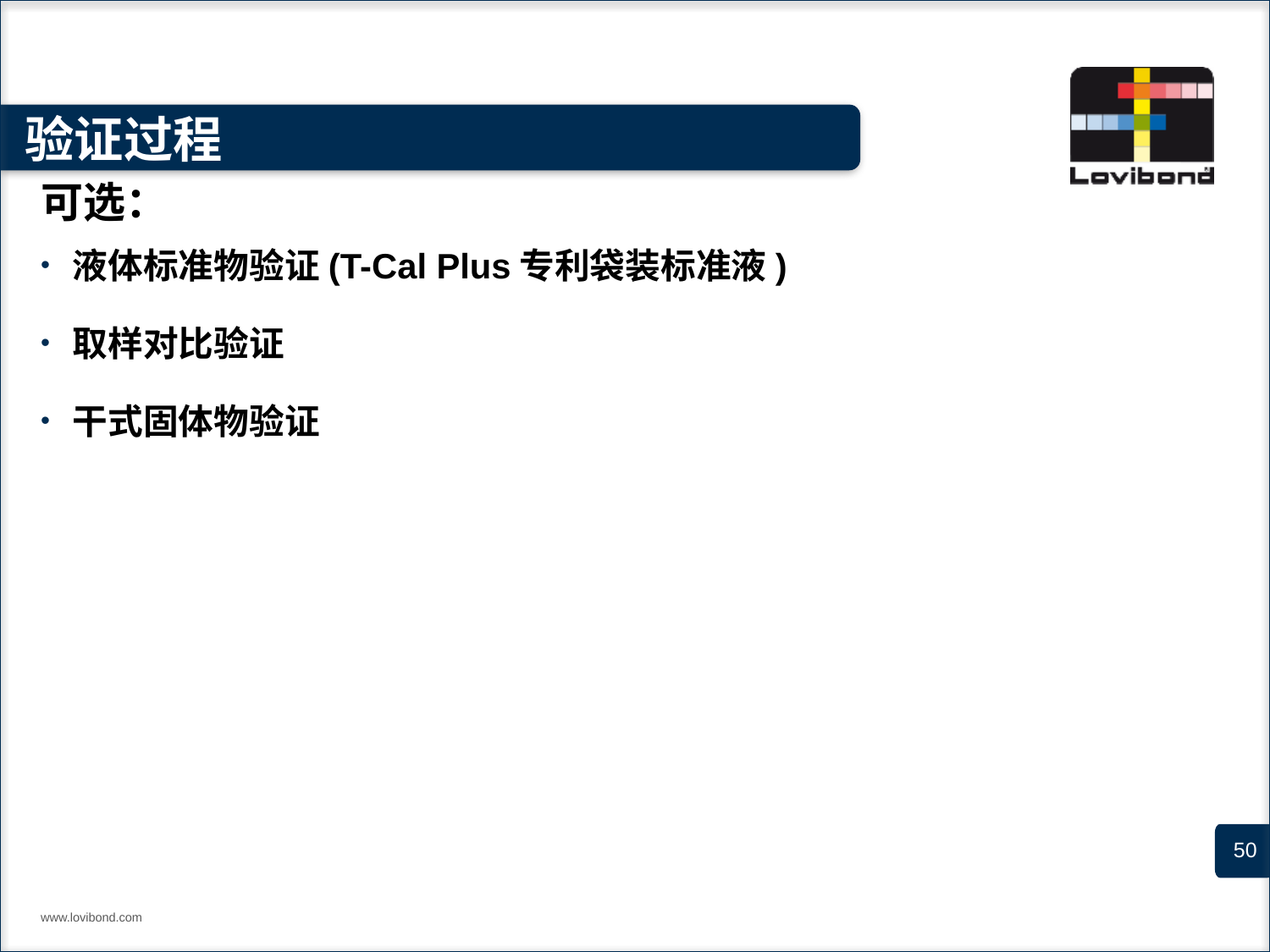

# 验证过程
可选：
液体标准物验证(T-Cal Plus专利袋装标准液)
取样对比验证
干式固体物验证
www.lovibond.com